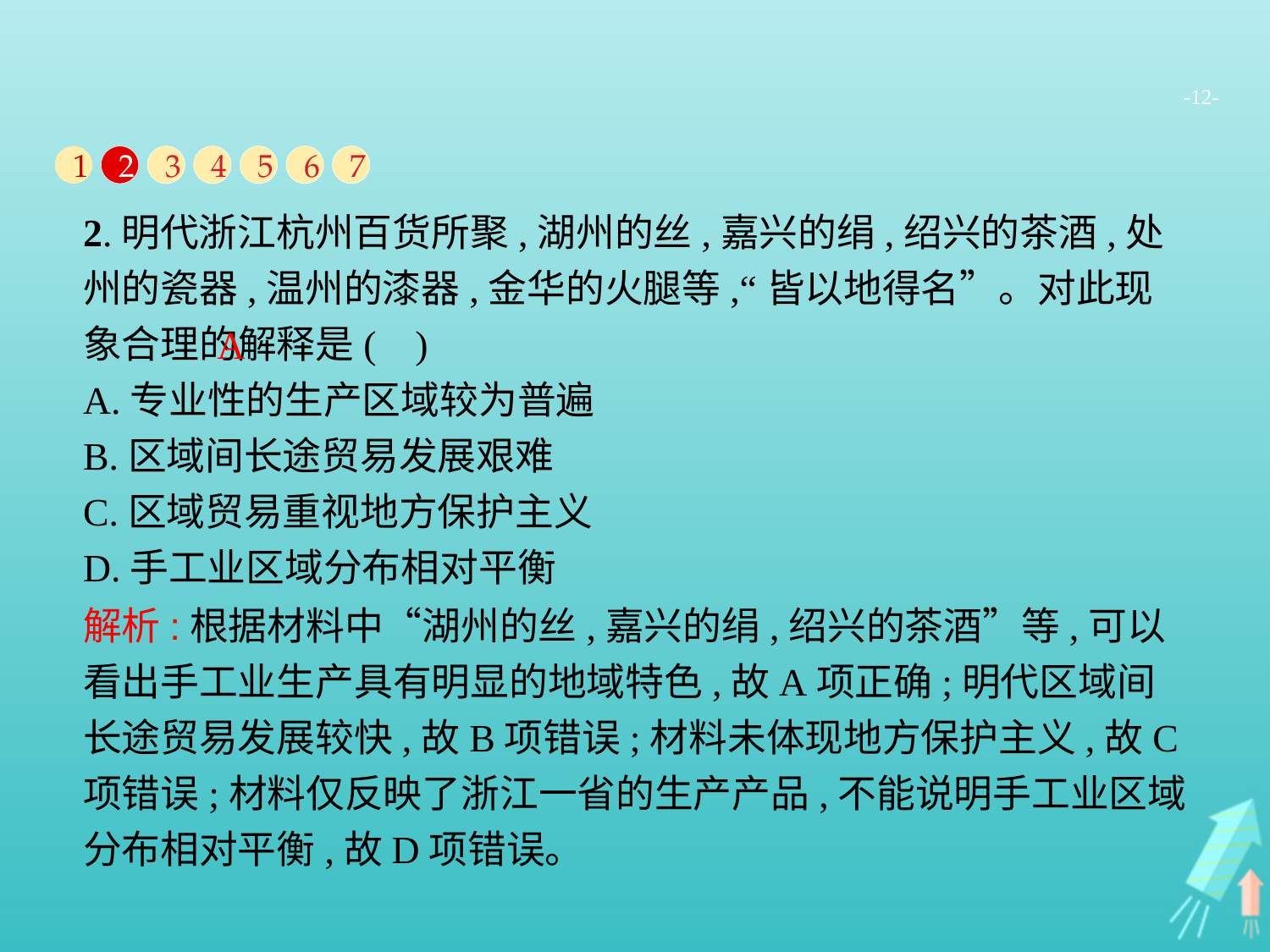

-12-
1
2
3
4
5
6
7
2.明代浙江杭州百货所聚,湖州的丝,嘉兴的绢,绍兴的茶酒,处州的瓷器,温州的漆器,金华的火腿等,“皆以地得名”。对此现象合理的解释是(    )
A.专业性的生产区域较为普遍
B.区域间长途贸易发展艰难
C.区域贸易重视地方保护主义
D.手工业区域分布相对平衡
A
解析:根据材料中“湖州的丝,嘉兴的绢,绍兴的茶酒”等,可以看出手工业生产具有明显的地域特色,故A项正确;明代区域间长途贸易发展较快,故B项错误;材料未体现地方保护主义,故C项错误;材料仅反映了浙江一省的生产产品,不能说明手工业区域分布相对平衡,故D项错误。